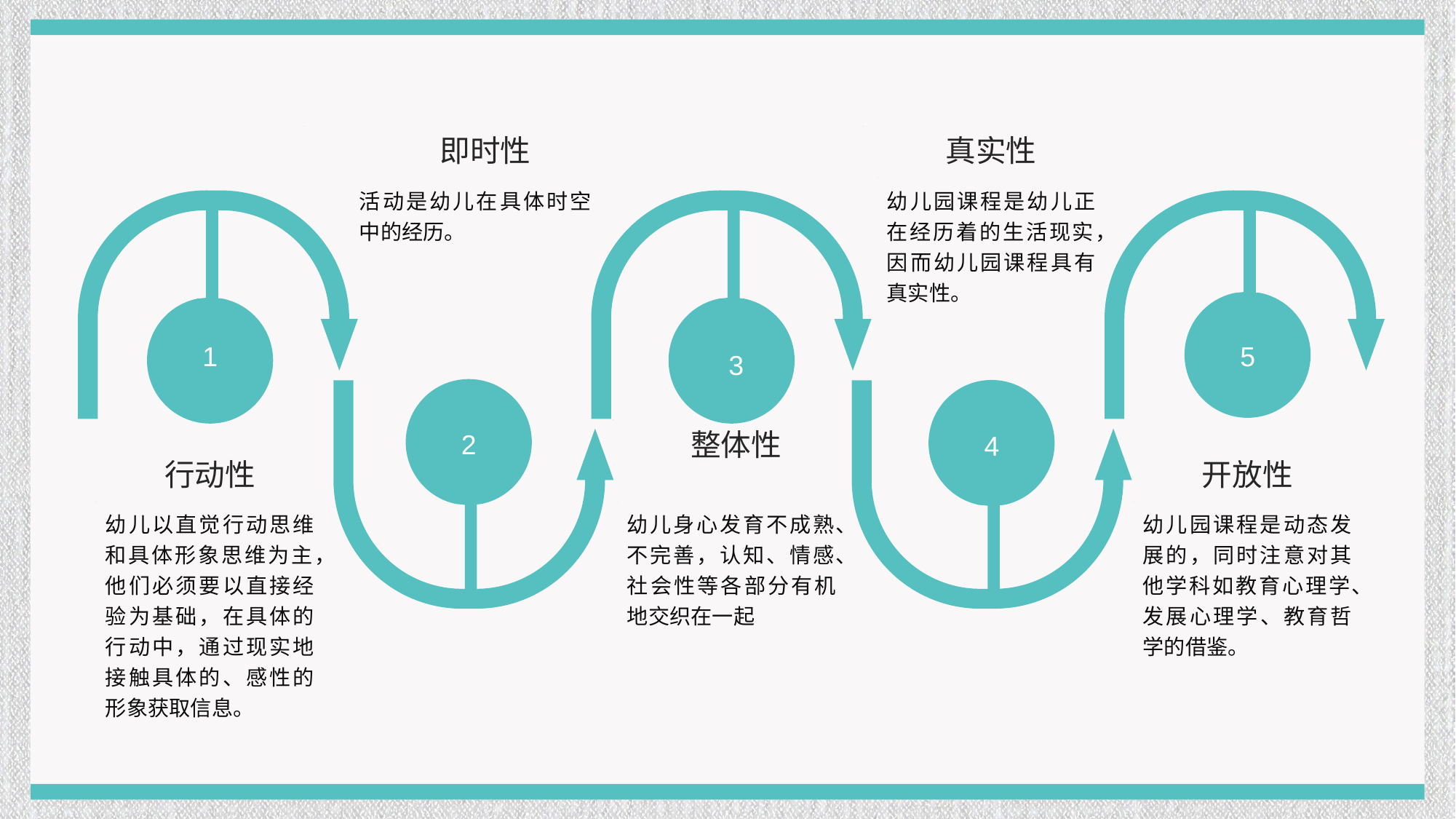

即时性
真实性
活动是幼儿在具体时空中的经历。
幼儿园课程是幼儿正在经历着的生活现实，因而幼儿园课程具有真实性。

1
5
3

整体性
2
4
行动性
开放性
幼儿以直觉行动思维和具体形象思维为主，他们必须要以直接经验为基础，在具体的行动中，通过现实地接触具体的、感性的形象获取信息。
幼儿身心发育不成熟、不完善，认知、情感、社会性等各部分有机地交织在一起
幼儿园课程是动态发展的，同时注意对其他学科如教育心理学、发展心理学、教育哲学的借鉴。